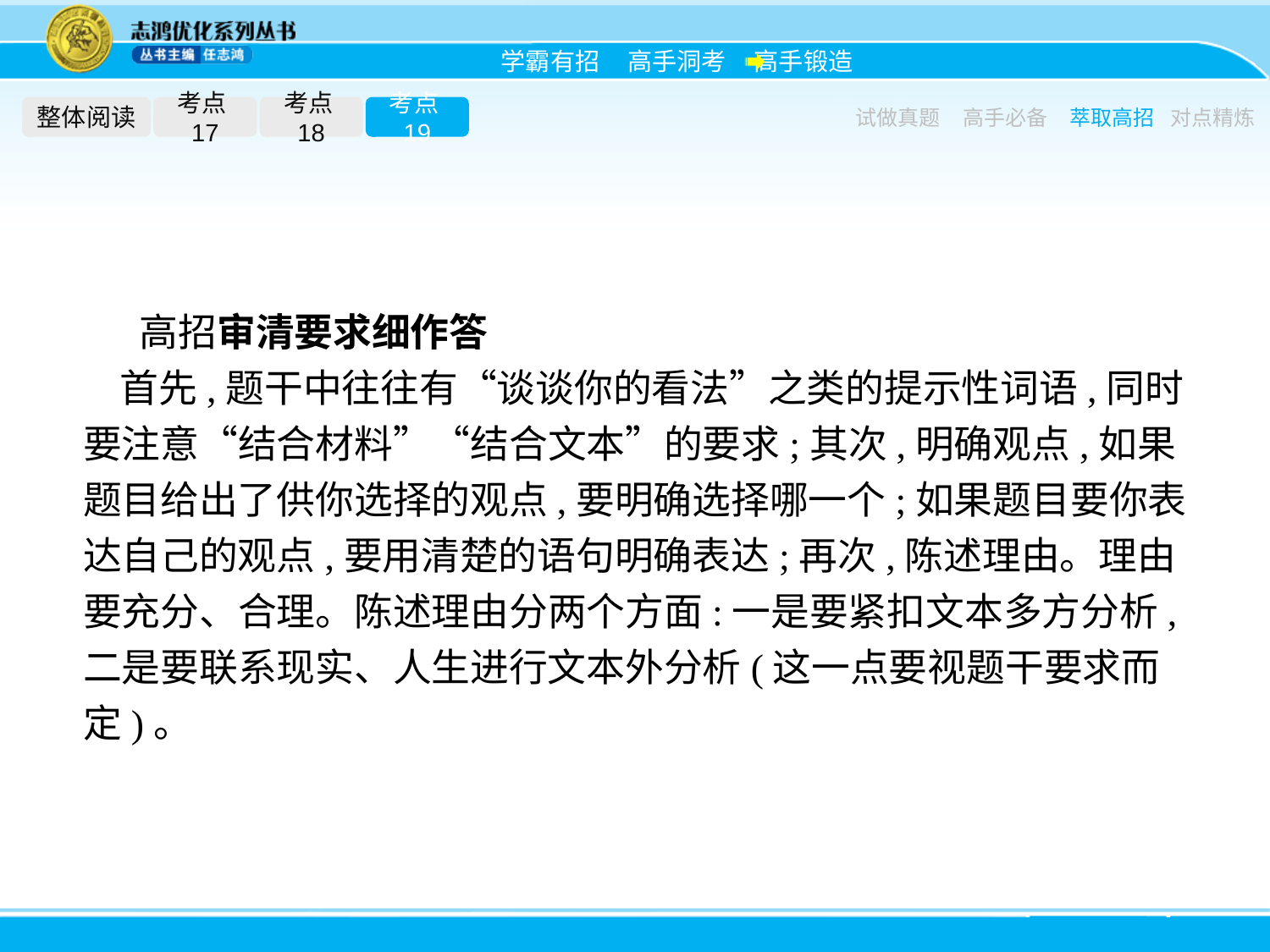

整体阅读
考点17
考点18
考点19
试做真题
高手必备
萃取高招
对点精炼
高招审清要求细作答
首先,题干中往往有“谈谈你的看法”之类的提示性词语,同时要注意“结合材料”“结合文本”的要求;其次,明确观点,如果题目给出了供你选择的观点,要明确选择哪一个;如果题目要你表达自己的观点,要用清楚的语句明确表达;再次,陈述理由。理由要充分、合理。陈述理由分两个方面:一是要紧扣文本多方分析,二是要联系现实、人生进行文本外分析(这一点要视题干要求而定)。